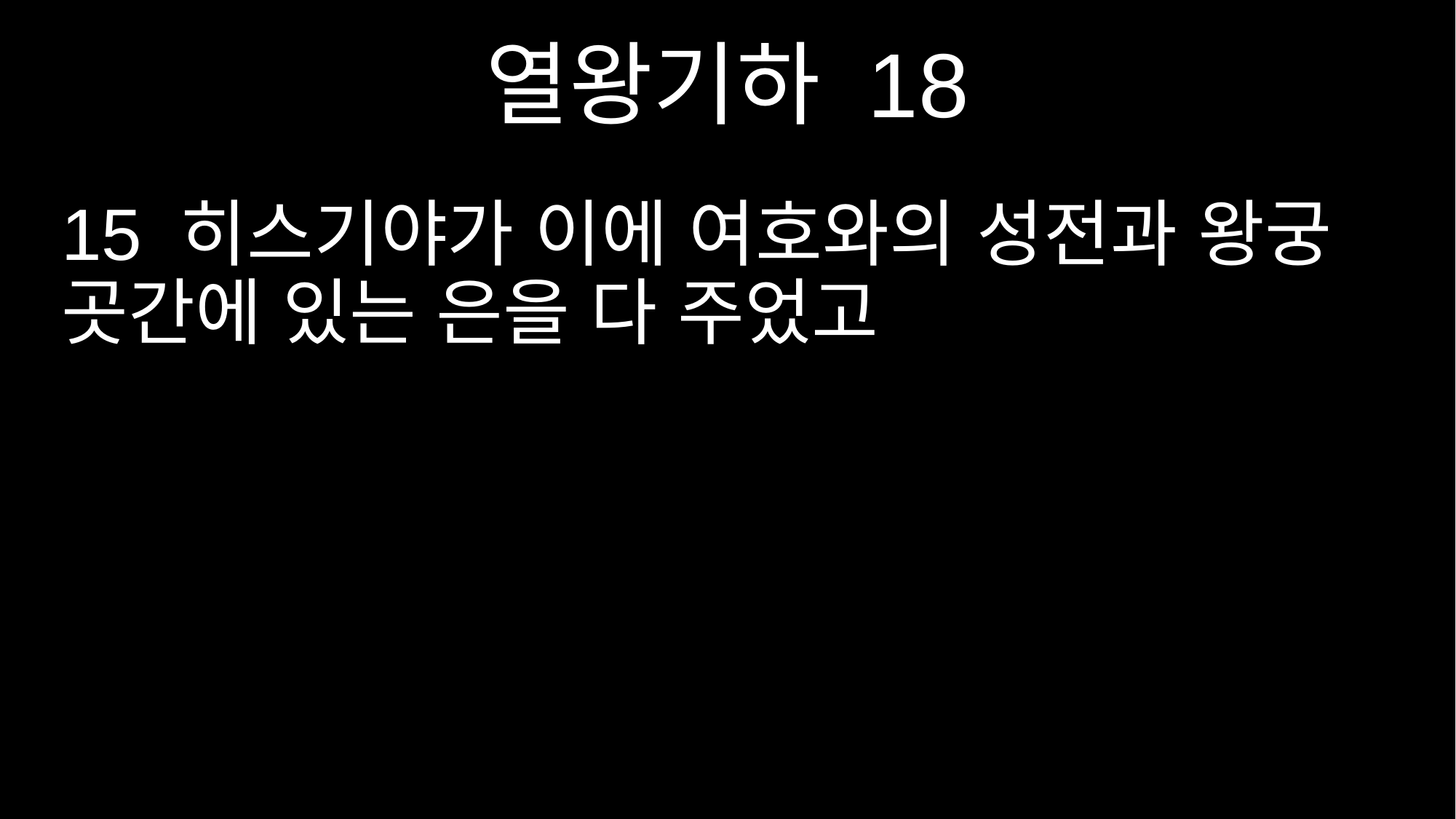

열왕기하 18
15 히스기야가 이에 여호와의 성전과 왕궁 곳간에 있는 은을 다 주었고